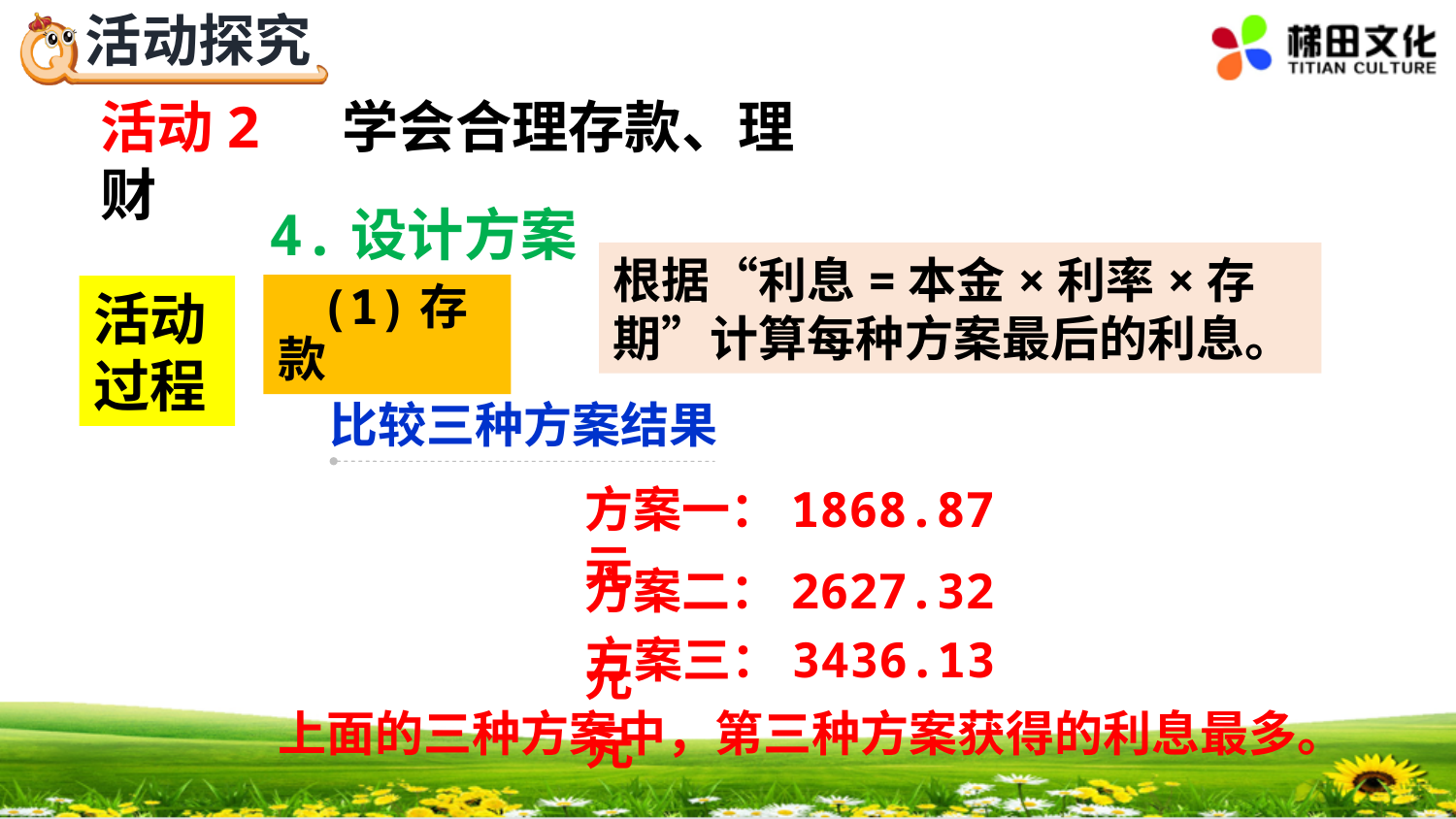

活动2  学会合理存款、理财
4.设计方案
根据“利息=本金×利率×存期”计算每种方案最后的利息。
活动过程
(1)存款
比较三种方案结果

方案一：1868.87元
方案二：2627.32元
方案三：3436.13元
上面的三种方案中，第三种方案获得的利息最多。